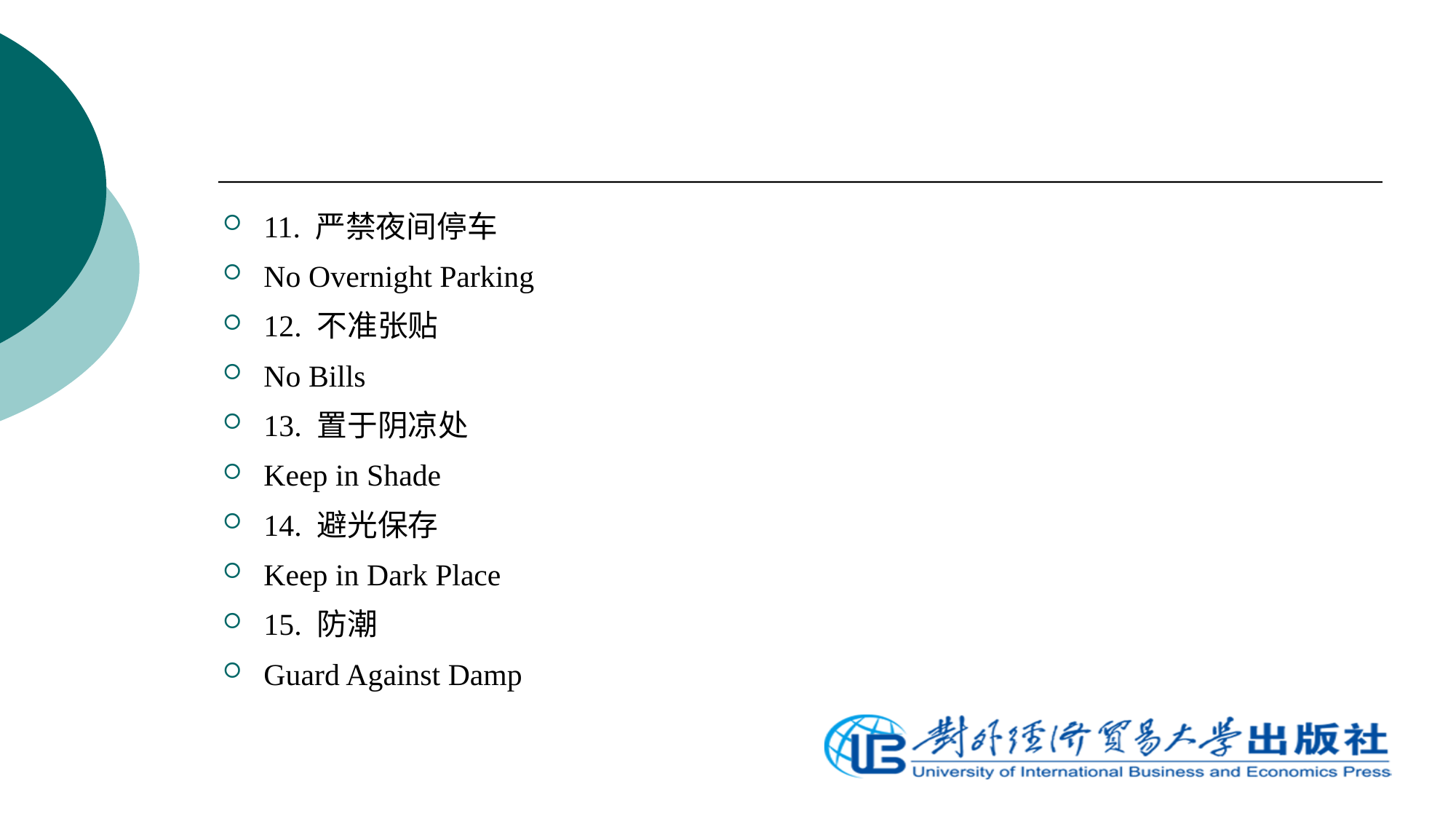

11. 严禁夜间停车
No Overnight Parking
12. 不准张贴
No Bills
13. 置于阴凉处
Keep in Shade
14. 避光保存
Keep in Dark Place
15. 防潮
Guard Against Damp